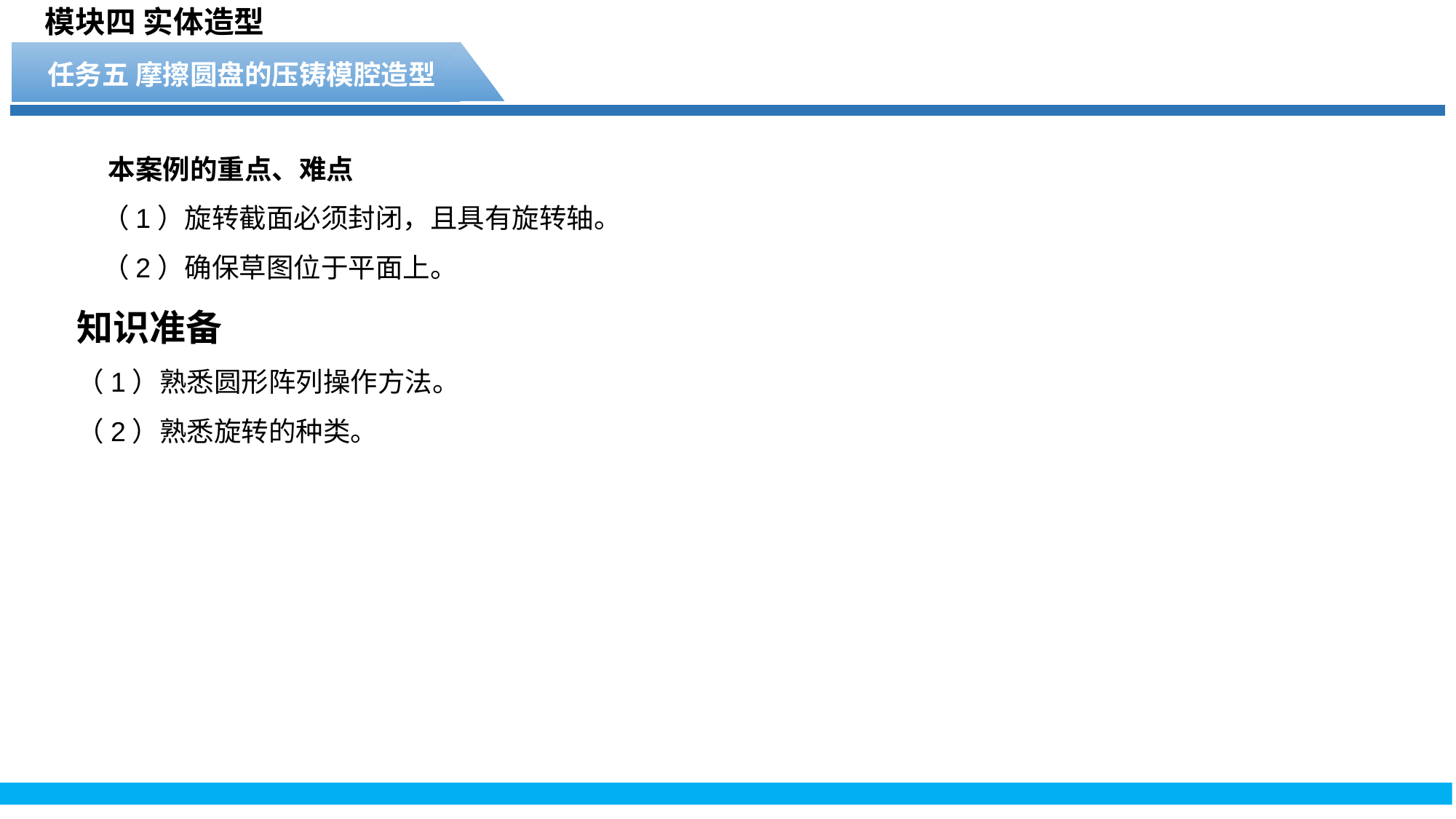

模块四 实体造型

任务五 摩擦圆盘的压铸模腔造型
    本案例的重点、难点
   （1）旋转截面必须封闭，且具有旋转轴。
   （2）确保草图位于平面上。
知识准备
（1）熟悉圆形阵列操作方法。
（2）熟悉旋转的种类。